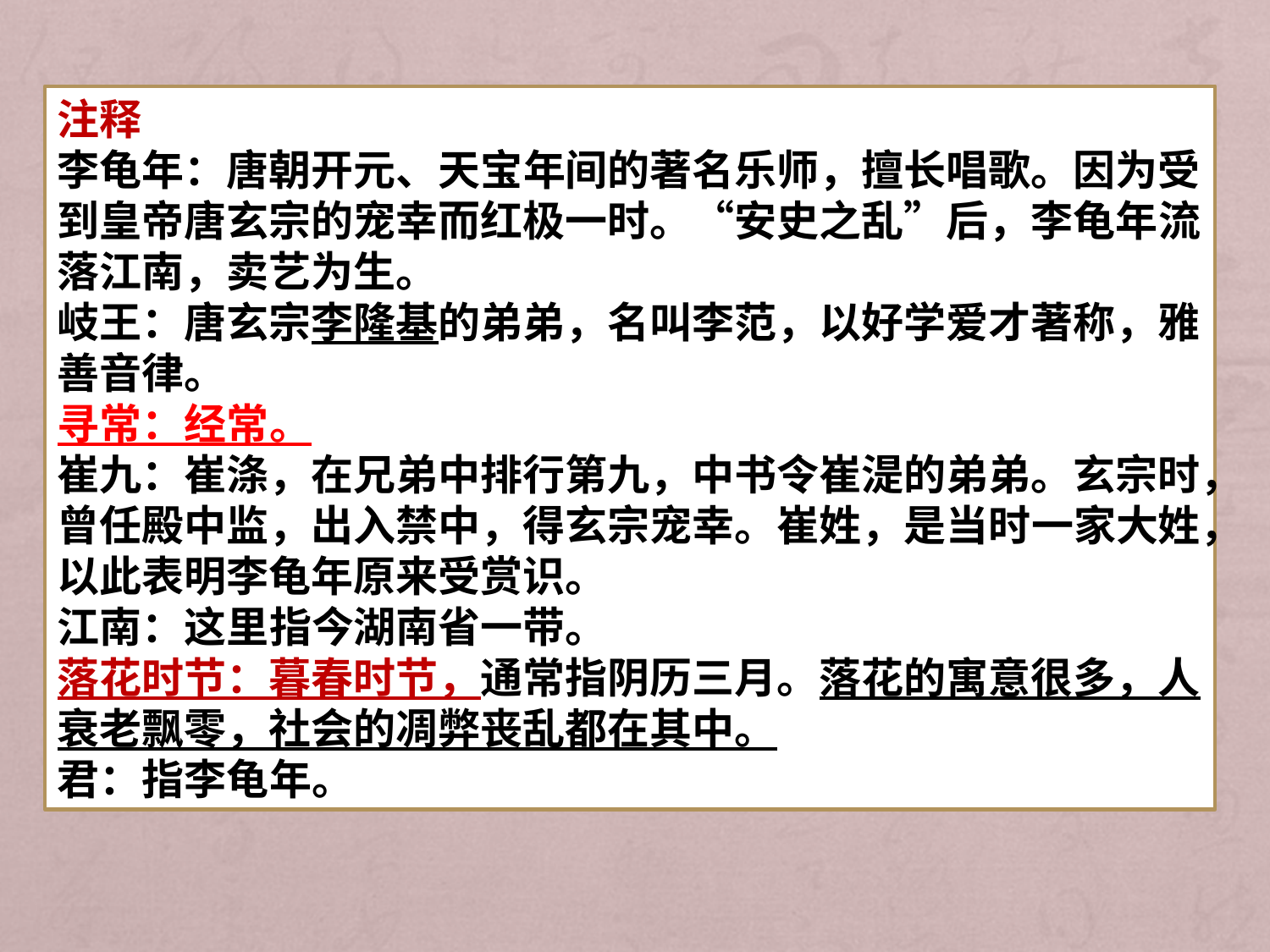

注释
李龟年：唐朝开元、天宝年间的著名乐师，擅长唱歌。因为受到皇帝唐玄宗的宠幸而红极一时。“安史之乱”后，李龟年流落江南，卖艺为生。
岐王：唐玄宗李隆基的弟弟，名叫李范，以好学爱才著称，雅善音律。
寻常：经常。
崔九：崔涤，在兄弟中排行第九，中书令崔湜的弟弟。玄宗时，曾任殿中监，出入禁中，得玄宗宠幸。崔姓，是当时一家大姓，以此表明李龟年原来受赏识。
江南：这里指今湖南省一带。
落花时节：暮春时节，通常指阴历三月。落花的寓意很多，人衰老飘零，社会的凋弊丧乱都在其中。
君：指李龟年。